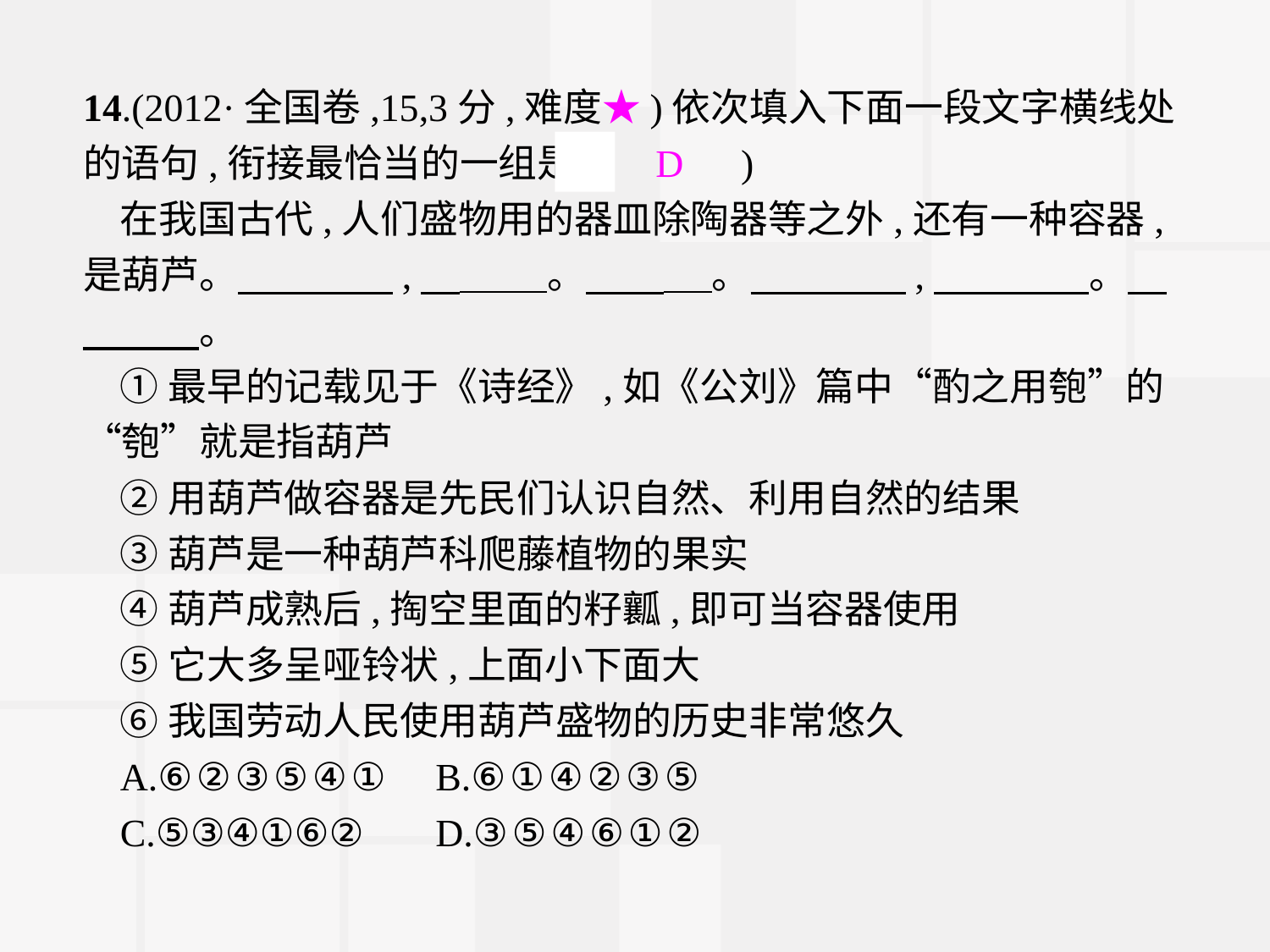

14.(2012·全国卷,15,3分,难度★)依次填入下面一段文字横线处的语句,衔接最恰当的一组是(　D　)
在我国古代,人们盛物用的器皿除陶器等之外,还有一种容器,是葫芦。　　　　,　 　　。　　 　。　　　　,　　　　。　　　　。
①最早的记载见于《诗经》,如《公刘》篇中“酌之用匏”的“匏”就是指葫芦
②用葫芦做容器是先民们认识自然、利用自然的结果
③葫芦是一种葫芦科爬藤植物的果实
④葫芦成熟后,掏空里面的籽瓤,即可当容器使用
⑤它大多呈哑铃状,上面小下面大
⑥我国劳动人民使用葫芦盛物的历史非常悠久
A.⑥②③⑤④①	B.⑥①④②③⑤
C.⑤③④①⑥②	D.③⑤④⑥①②